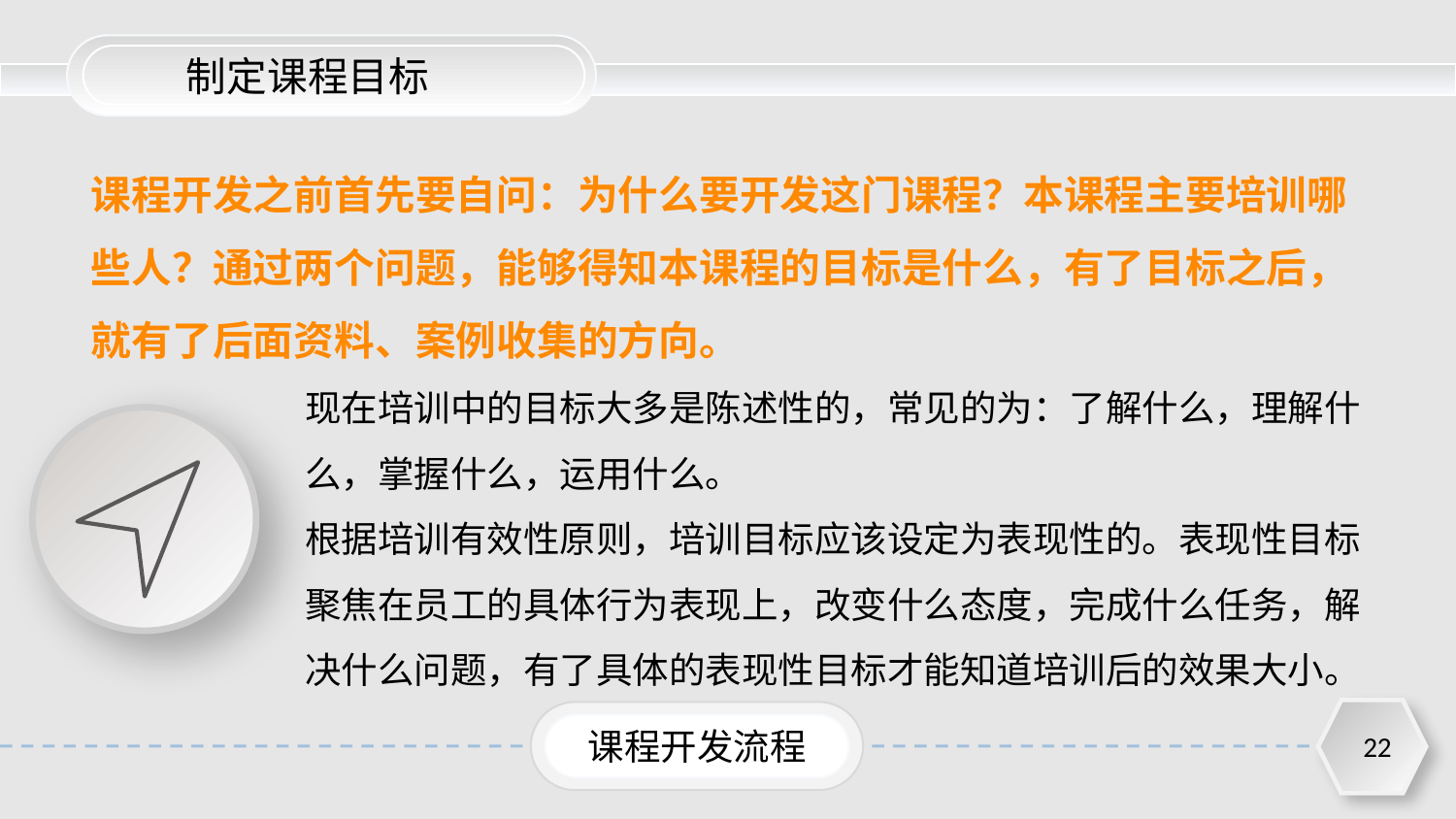

制定课程目标
课程开发之前首先要自问：为什么要开发这门课程？本课程主要培训哪些人？通过两个问题，能够得知本课程的目标是什么，有了目标之后，就有了后面资料、案例收集的方向。
现在培训中的目标大多是陈述性的，常见的为：了解什么，理解什么，掌握什么，运用什么。
根据培训有效性原则，培训目标应该设定为表现性的。表现性目标聚焦在员工的具体行为表现上，改变什么态度，完成什么任务，解决什么问题，有了具体的表现性目标才能知道培训后的效果大小。

课程开发流程